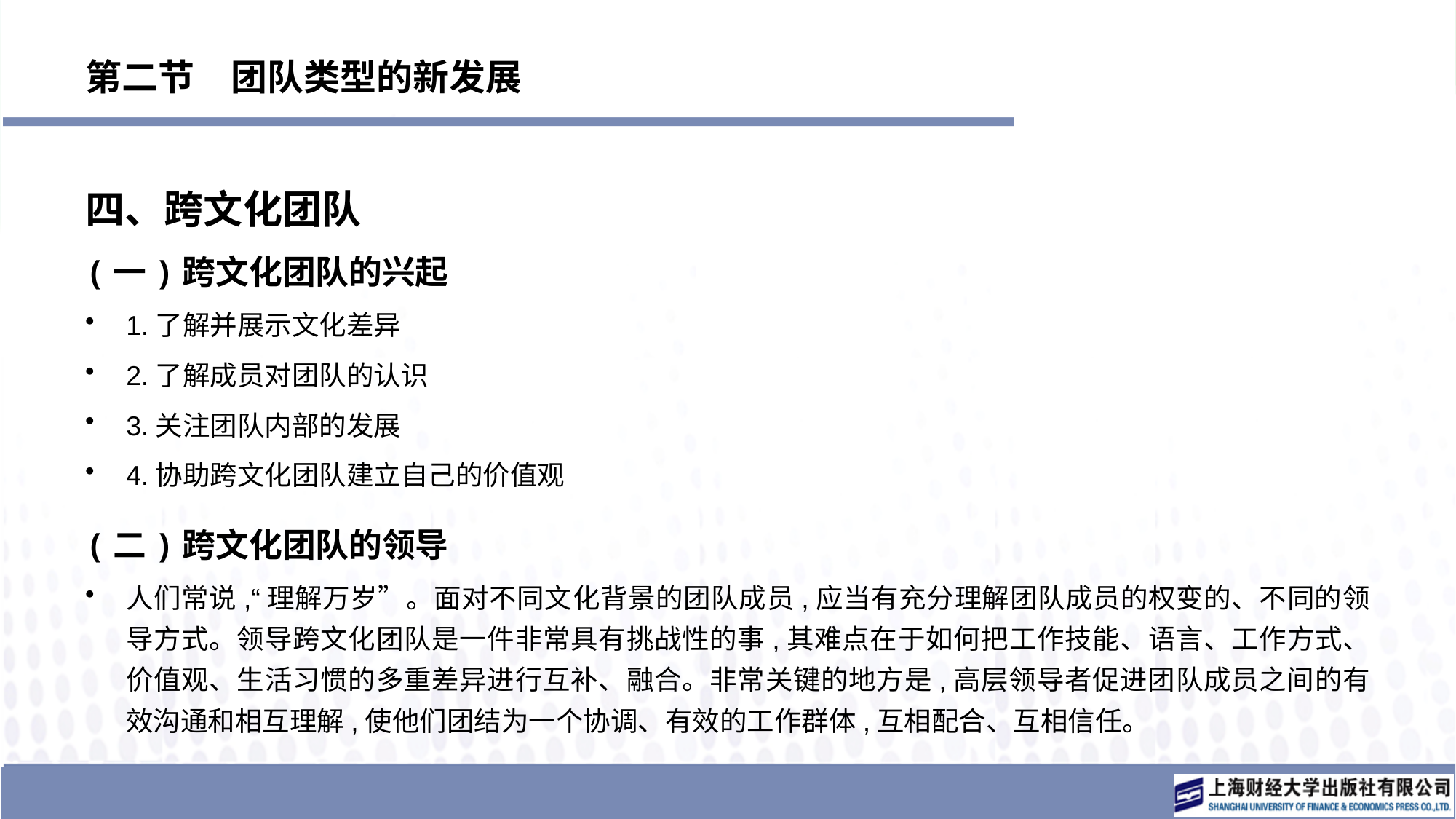

# 第二节　团队类型的新发展
四、跨文化团队
(一)跨文化团队的兴起
1.了解并展示文化差异
2.了解成员对团队的认识
3.关注团队内部的发展
4.协助跨文化团队建立自己的价值观
(二)跨文化团队的领导
人们常说,“理解万岁”。面对不同文化背景的团队成员,应当有充分理解团队成员的权变的、不同的领导方式。领导跨文化团队是一件非常具有挑战性的事,其难点在于如何把工作技能、语言、工作方式、价值观、生活习惯的多重差异进行互补、融合。非常关键的地方是,高层领导者促进团队成员之间的有效沟通和相互理解,使他们团结为一个协调、有效的工作群体,互相配合、互相信任。